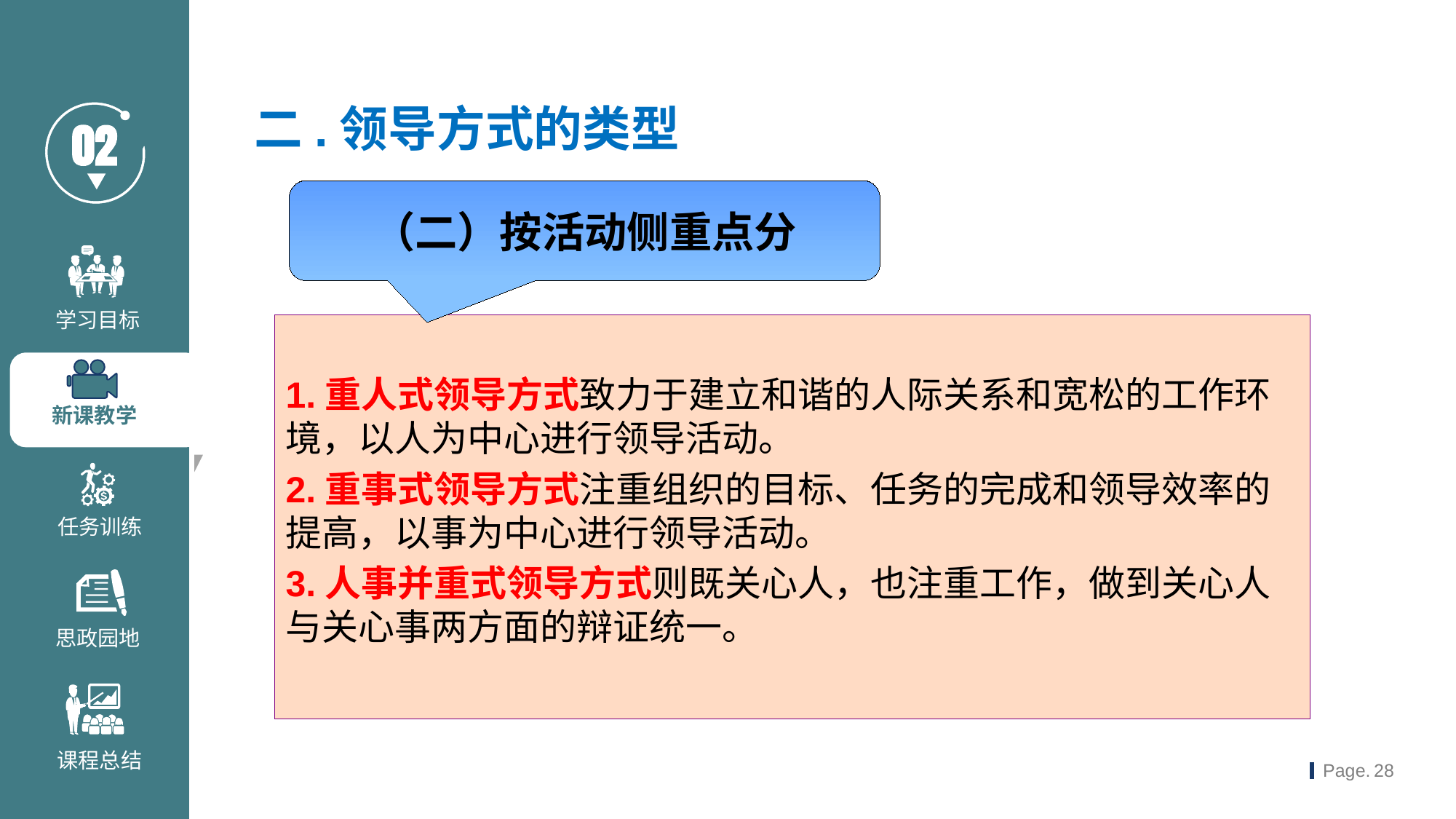

二.领导方式的类型
（二）按活动侧重点分

1.重人式领导方式致力于建立和谐的人际关系和宽松的工作环境，以人为中心进行领导活动。
2.重事式领导方式注重组织的目标、任务的完成和领导效率的提高，以事为中心进行领导活动。
3.人事并重式领导方式则既关心人，也注重工作，做到关心人与关心事两方面的辩证统一。